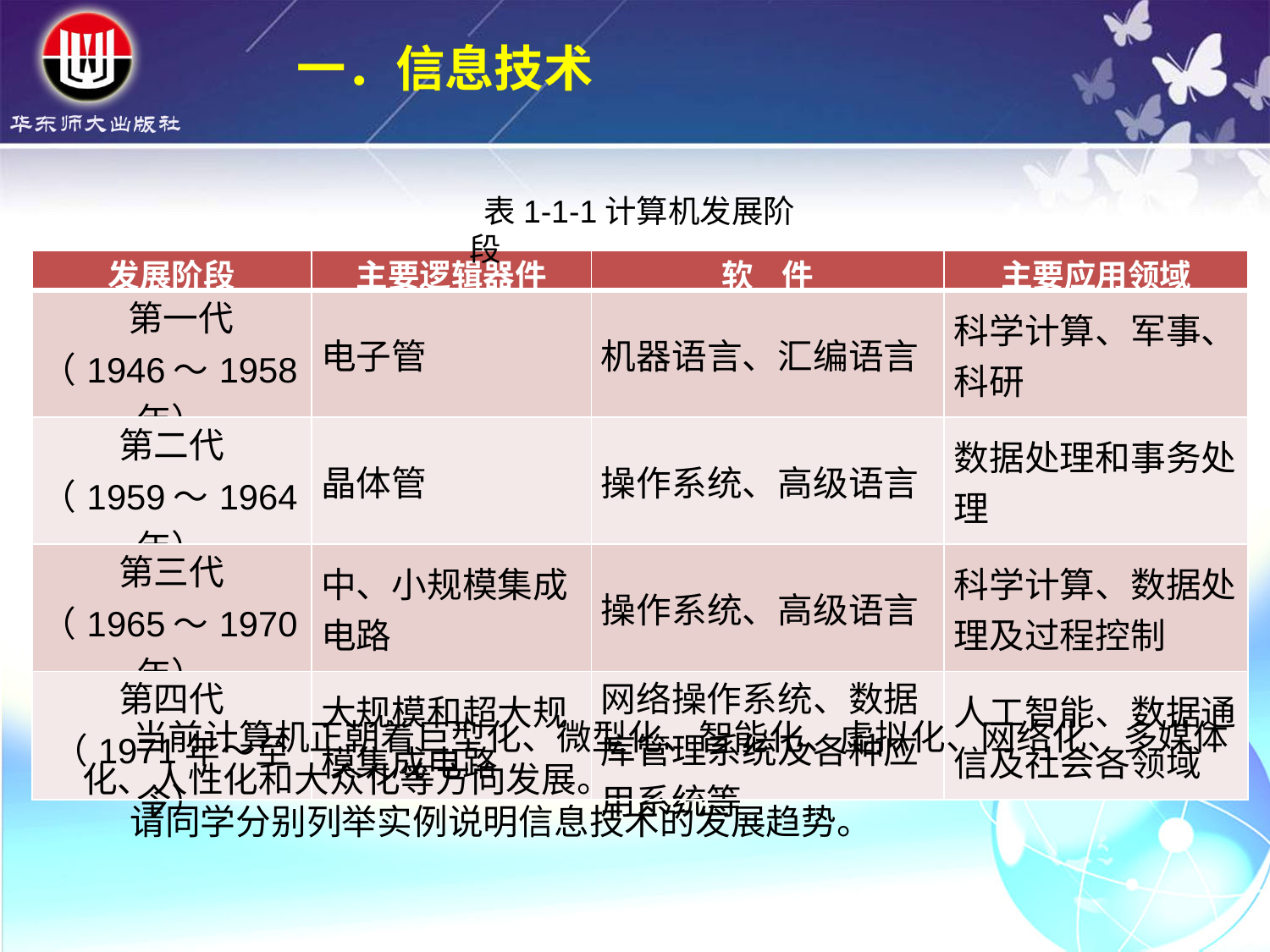

一．信息技术
 表1-1-1计算机发展阶段
| 发展阶段 | 主要逻辑器件 | 软 件 | 主要应用领域 |
| --- | --- | --- | --- |
| 第一代 （1946～1958年） | 电子管 | 机器语言、汇编语言 | 科学计算、军事、科研 |
| 第二代 （1959～1964年） | 晶体管 | 操作系统、高级语言 | 数据处理和事务处理 |
| 第三代 （1965～1970年） | 中、小规模集成电路 | 操作系统、高级语言 | 科学计算、数据处理及过程控制 |
| 第四代 （1971年～至今） | 大规模和超大规模集成电路 | 网络操作系统、数据库管理系统及各种应用系统等 | 人工智能、数据通信及社会各领域 |
      当前计算机正朝着巨型化、微型化、智能化、虚拟化、网络化、多媒体化、人性化和大众化等方向发展。
     请同学分别列举实例说明信息技术的发展趋势。